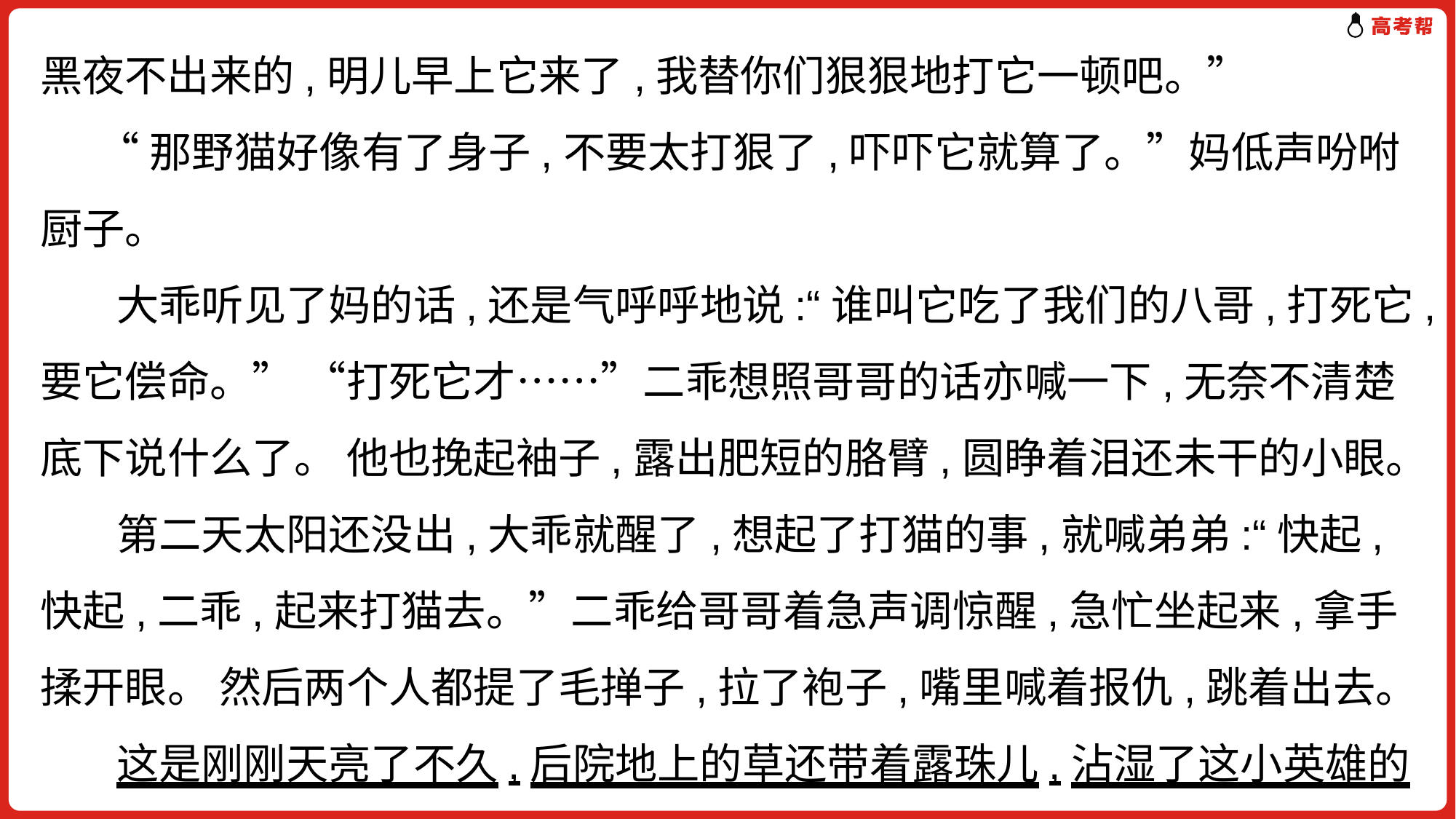

黑夜不出来的,明儿早上它来了,我替你们狠狠地打它一顿吧。”
      “那野猫好像有了身子,不要太打狠了,吓吓它就算了。”妈低声吩咐厨子。
       大乖听见了妈的话,还是气呼呼地说:“谁叫它吃了我们的八哥,打死它,要它偿命。” “打死它才……”二乖想照哥哥的话亦喊一下,无奈不清楚底下说什么了。 他也挽起袖子,露出肥短的胳臂,圆睁着泪还未干的小眼。
       第二天太阳还没出,大乖就醒了,想起了打猫的事,就喊弟弟:“快起,快起,二乖,起来打猫去。”二乖给哥哥着急声调惊醒,急忙坐起来,拿手揉开眼。 然后两个人都提了毛掸子,拉了袍子,嘴里喊着报仇,跳着出去。
       这是刚刚天亮了不久,后院地上的草还带着露珠儿,沾湿了这小英雄的